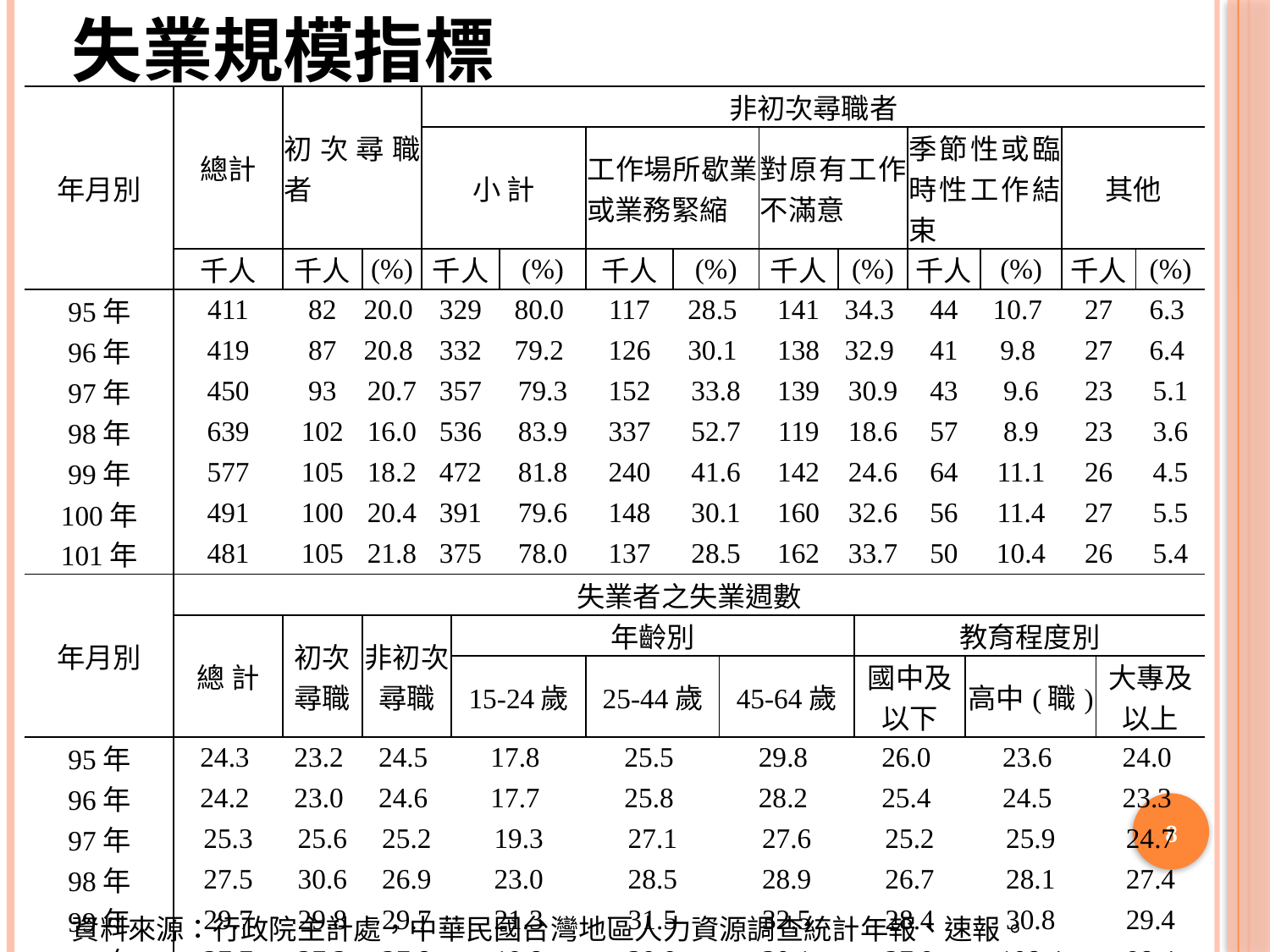

# 失業規模指標
| 年月別 | 總計 | 初次尋職者 |  | 非初次尋職者 |  |  |  |  |  |  |  |  |  |  |  |  |  |  |
| --- | --- | --- | --- | --- | --- | --- | --- | --- | --- | --- | --- | --- | --- | --- | --- | --- | --- | --- |
|  |  |  |  | 小 計 |  |  | 工作場所歇業或業務緊縮 |  |  | 對原有工作不滿意 |  |  | 季節性或臨時性工作結束 |  |  | 其他 |  |  |
|  | 千人 | 千人 | (%) | 千人 |  | (%) | 千人 | (%) |  | 千人 | (%) |  | 千人 |  | (%) | 千人 |  | (%) |
| 95年 | 411 | 82 | 20.0 | 329 |  | 80.0 | 117 | 28.5 |  | 141 | 34.3 |  | 44 |  | 10.7 | 27 |  | 6.3 |
| 96年 | 419 | 87 | 20.8 | 332 |  | 79.2 | 126 | 30.1 |  | 138 | 32.9 |  | 41 |  | 9.8 | 27 |  | 6.4 |
| 97年 | 450 | 93 | 20.7 | 357 |  | 79.3 | 152 | 33.8 |  | 139 | 30.9 |  | 43 |  | 9.6 | 23 |  | 5.1 |
| 98年 | 639 | 102 | 16.0 | 536 |  | 83.9 | 337 | 52.7 |  | 119 | 18.6 |  | 57 |  | 8.9 | 23 |  | 3.6 |
| 99年 | 577 | 105 | 18.2 | 472 |  | 81.8 | 240 | 41.6 |  | 142 | 24.6 |  | 64 |  | 11.1 | 26 |  | 4.5 |
| 100年 | 491 | 100 | 20.4 | 391 |  | 79.6 | 148 | 30.1 |  | 160 | 32.6 |  | 56 |  | 11.4 | 27 |  | 5.5 |
| 101年 | 481 | 105 | 21.8 | 375 |  | 78.0 | 137 | 28.5 |  | 162 | 33.7 |  | 50 |  | 10.4 | 26 |  | 5.4 |
| 年月別 | 失業者之失業週數 |  |  |  |  |  |  |  |  |  |  |  |  |  |  |  |  |  |
|  | 總 計 | 初次尋職 | 非初次尋職 |  | 年齡別 |  |  |  |  |  |  | 教育程度別 |  |  |  |  |  |  |
|  |  |  |  |  | 15-24歲 |  | 25-44歲 |  | 45-64歲 |  |  | 國中及以下 |  | 高中(職) |  |  | 大專及以上 |  |
| 95年 | 24.3 | 23.2 | 24.5 |  | 17.8 |  | 25.5 |  | 29.8 |  |  | 26.0 |  | 23.6 |  |  | 24.0 |  |
| 96年 | 24.2 | 23.0 | 24.6 |  | 17.7 |  | 25.8 |  | 28.2 |  |  | 25.4 |  | 24.5 |  |  | 23.3 |  |
| 97年 | 25.3 | 25.6 | 25.2 |  | 19.3 |  | 27.1 |  | 27.6 |  |  | 25.2 |  | 25.9 |  |  | 24.7 |  |
| 98年 | 27.5 | 30.6 | 26.9 |  | 23.0 |  | 28.5 |  | 28.9 |  |  | 26.7 |  | 28.1 |  |  | 27.4 |  |
| 99年 | 29.7 | 29.8 | 29.7 |  | 21.3 |  | 31.5 |  | 32.5 |  |  | 28.4 |  | 30.8 |  |  | 29.4 |  |
| 100年 | 27.7 | 27.3 | 27.8 |  | 19.8 |  | 29.9 |  | 30.1 |  |  | 27.9 |  | 108.4 |  |  | 98.4 |  |
| 101年 | 16.0 | 28.5 | 25.4 |  | 18.0 |  | 28.8 |  | 27.9 |  |  | 24.4 |  | 25.2 |  |  | 27.2 |  |
8
資料來源：行政院主計處，中華民國台灣地區人力資源調查統計年報、速報。